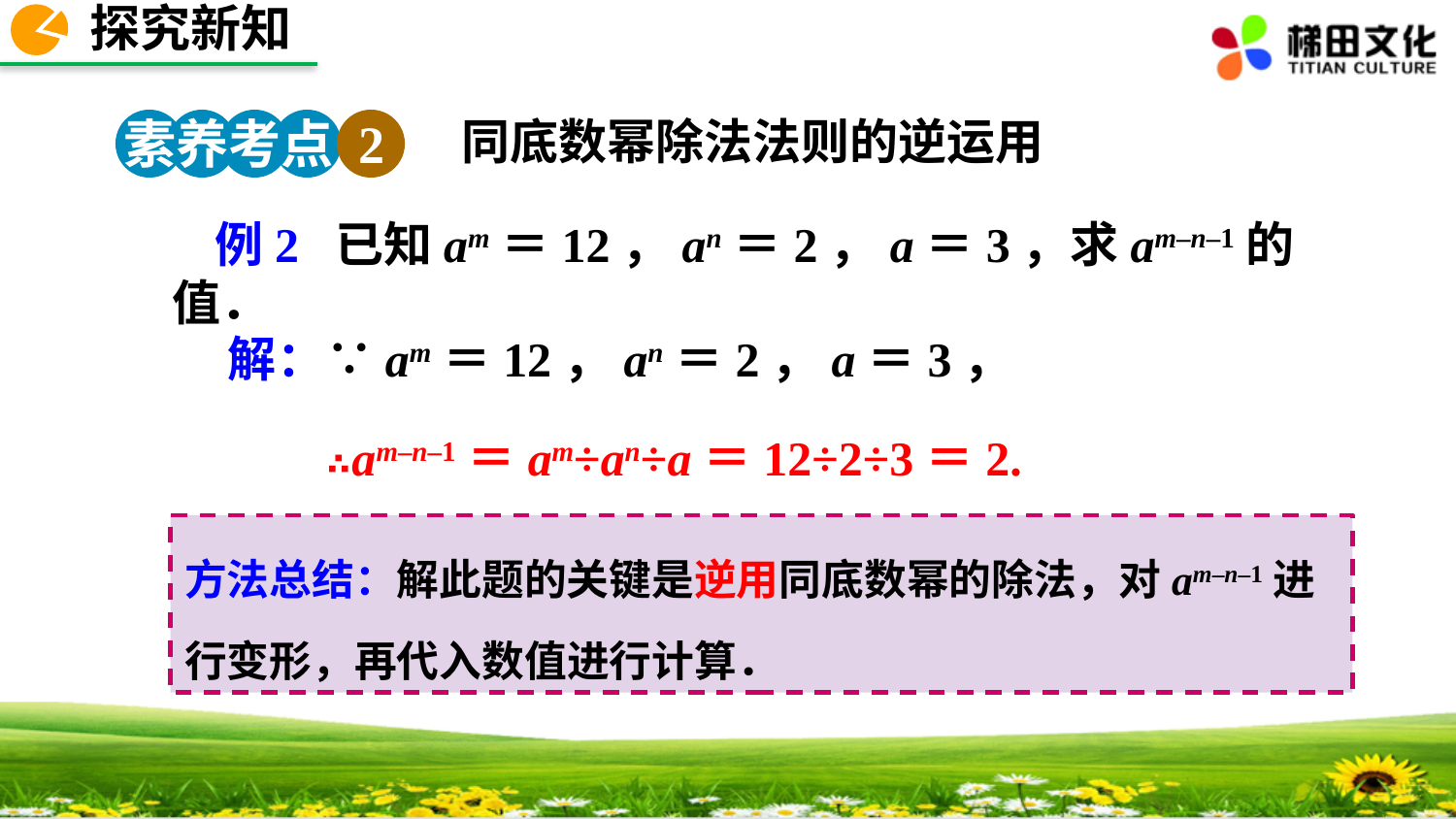

探究新知

同底数幂除法法则的逆运用
素养考点 2

例2  已知am＝12，an＝2，a＝3，求am–n–1的值．
解：∵am＝12，an＝2，a＝3，
        ∴am–n–1＝am÷an÷a＝12÷2÷3＝2.
方法总结：解此题的关键是逆用同底数幂的除法，对am–n–1进行变形，再代入数值进行计算．